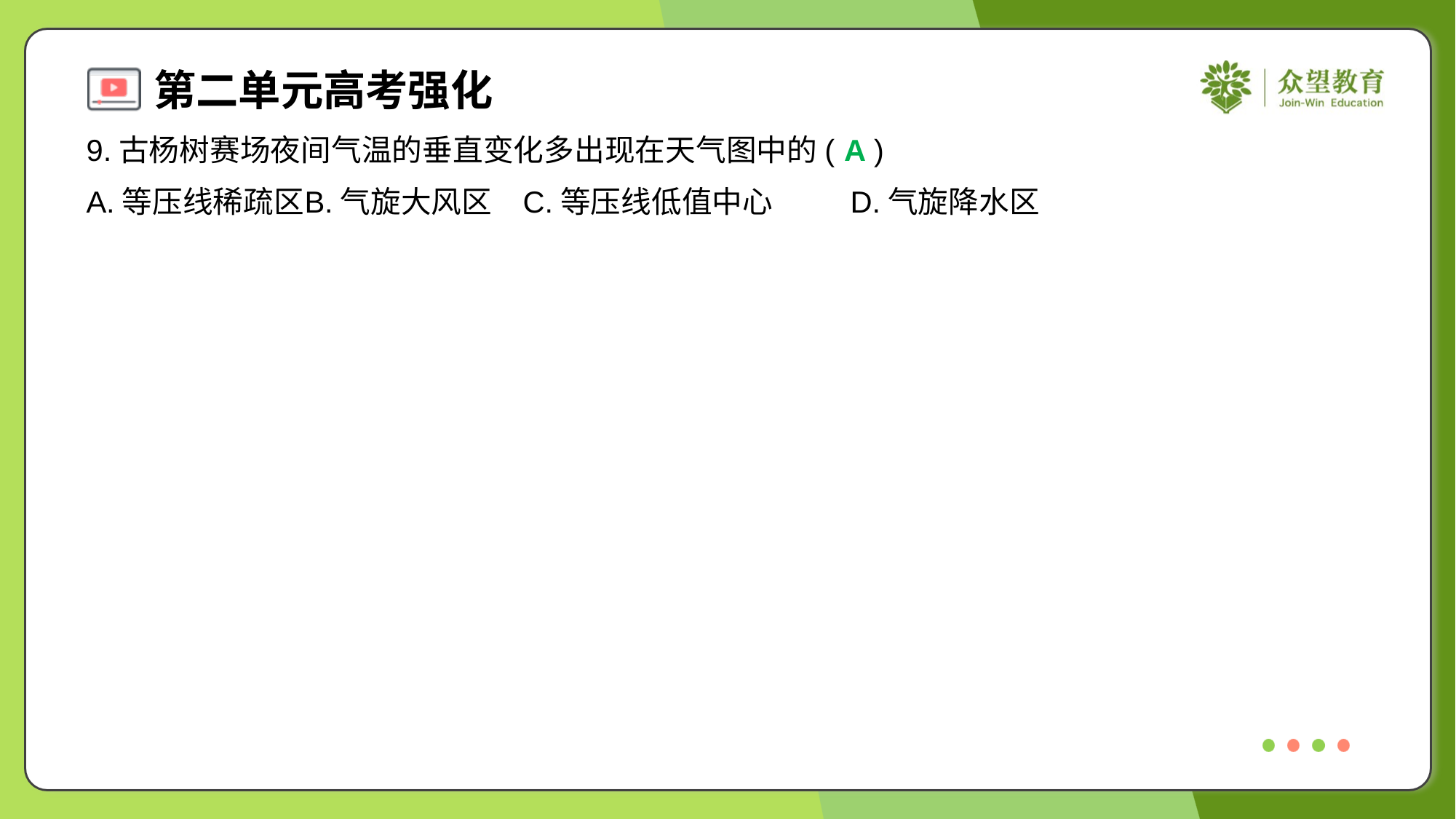

9.古杨树赛场夜间气温的垂直变化多出现在天气图中的(     )
A
A.等压线稀疏区	B.气旋大风区	C.等压线低值中心	D.气旋降水区